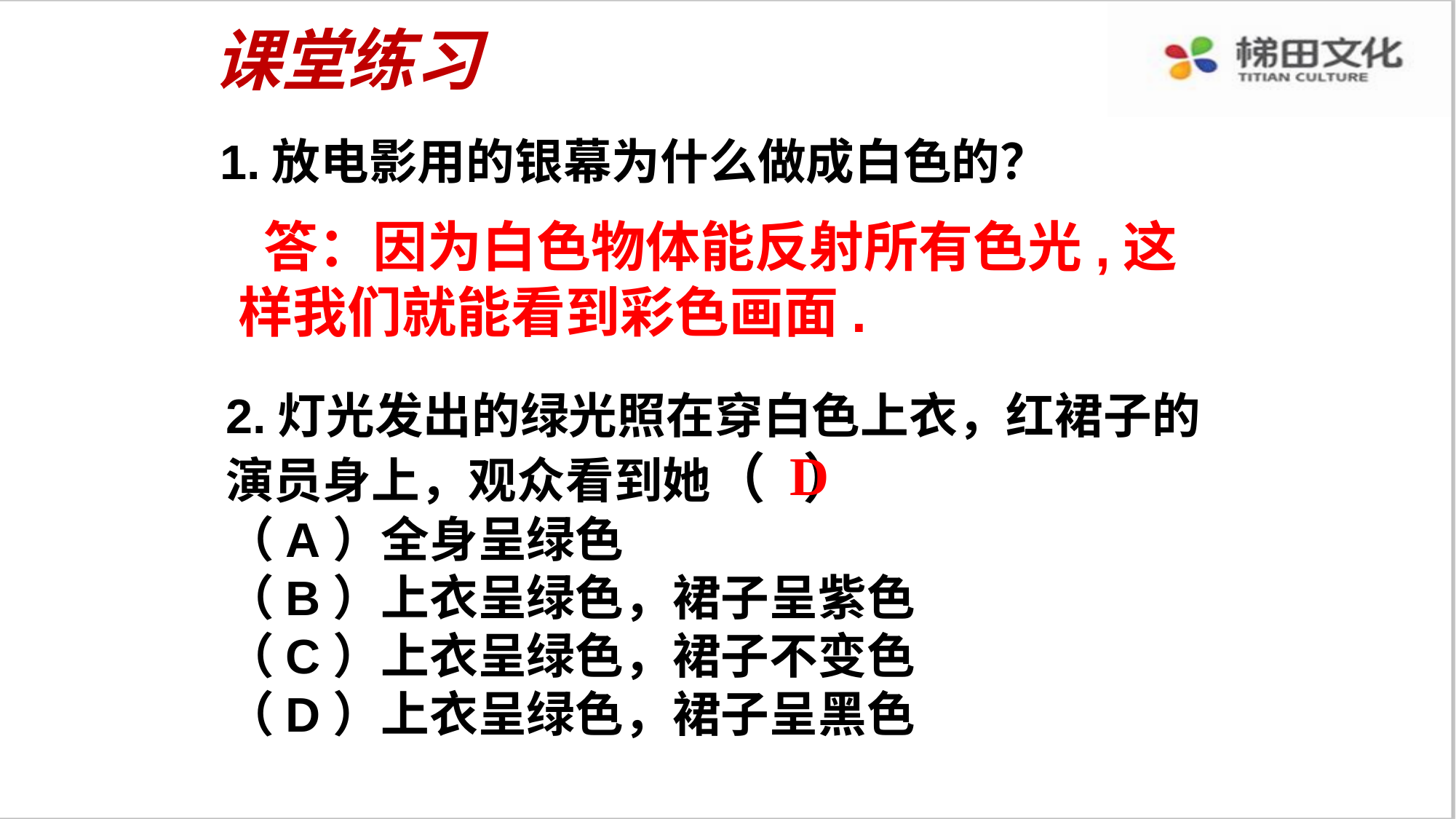

课堂练习
1.放电影用的银幕为什么做成白色的？
 答：因为白色物体能反射所有色光,这样我们就能看到彩色画面.
2.灯光发出的绿光照在穿白色上衣，红裙子的演员身上，观众看到她（   ）
（A）全身呈绿色
（B）上衣呈绿色，裙子呈紫色                    （C）上衣呈绿色，裙子不变色
（D）上衣呈绿色，裙子呈黑色
D